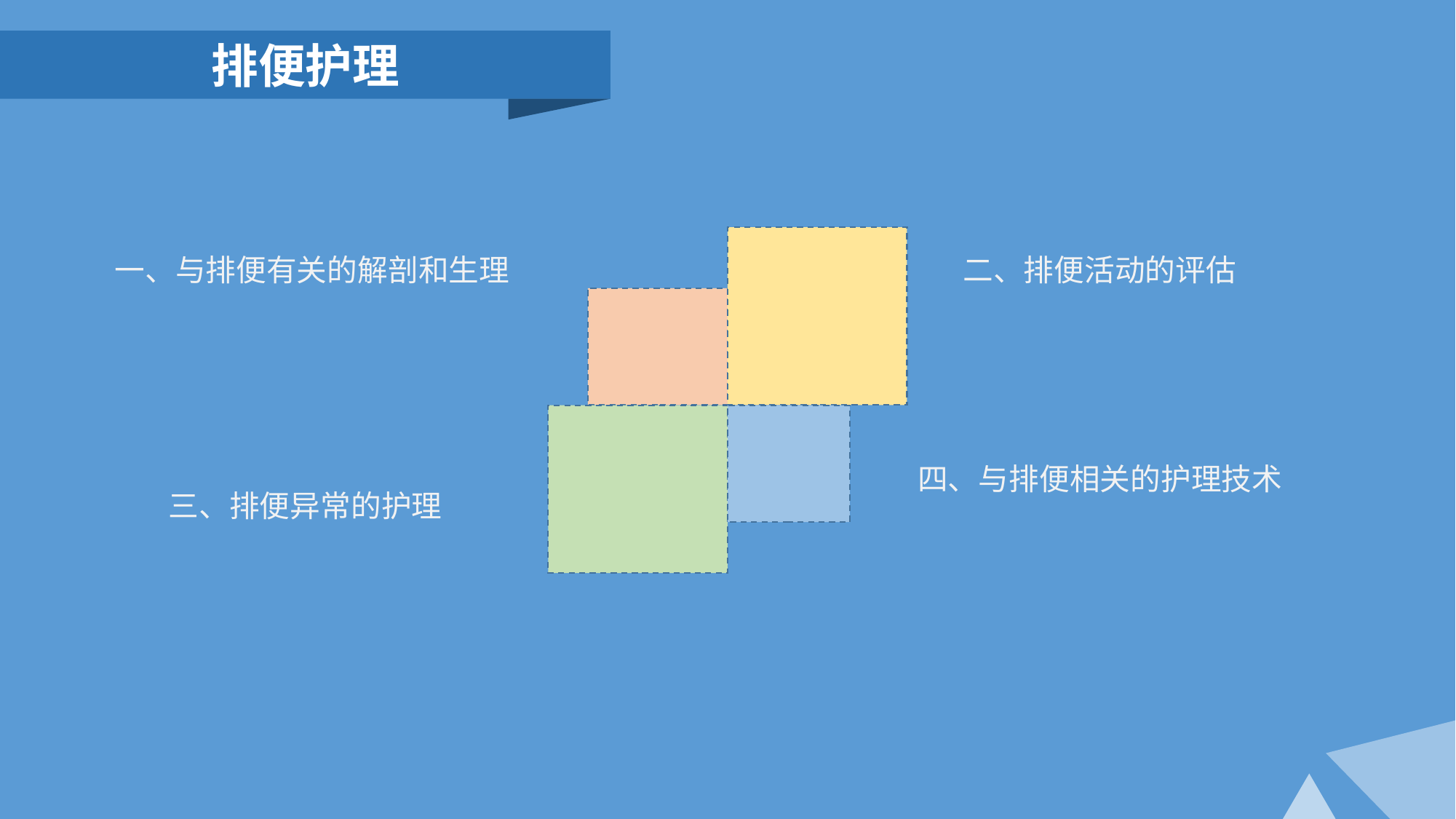

排便护理

一、与排便有关的解剖和生理
二、排便活动的评估

四、与排便相关的护理技术
三、排便异常的护理